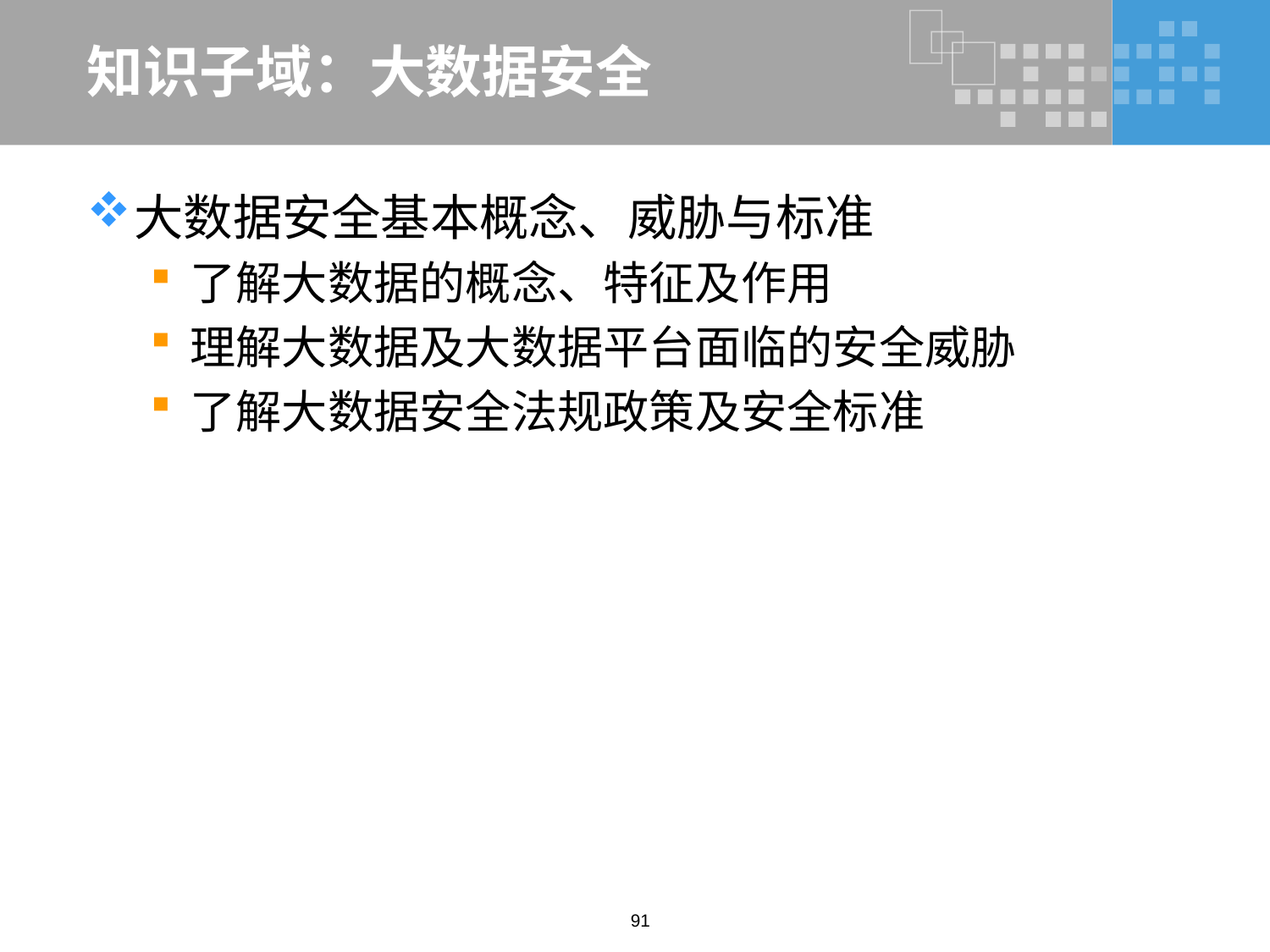

# 知识子域：大数据安全
大数据安全基本概念、威胁与标准
了解大数据的概念、特征及作用
理解大数据及大数据平台面临的安全威胁
了解大数据安全法规政策及安全标准
91